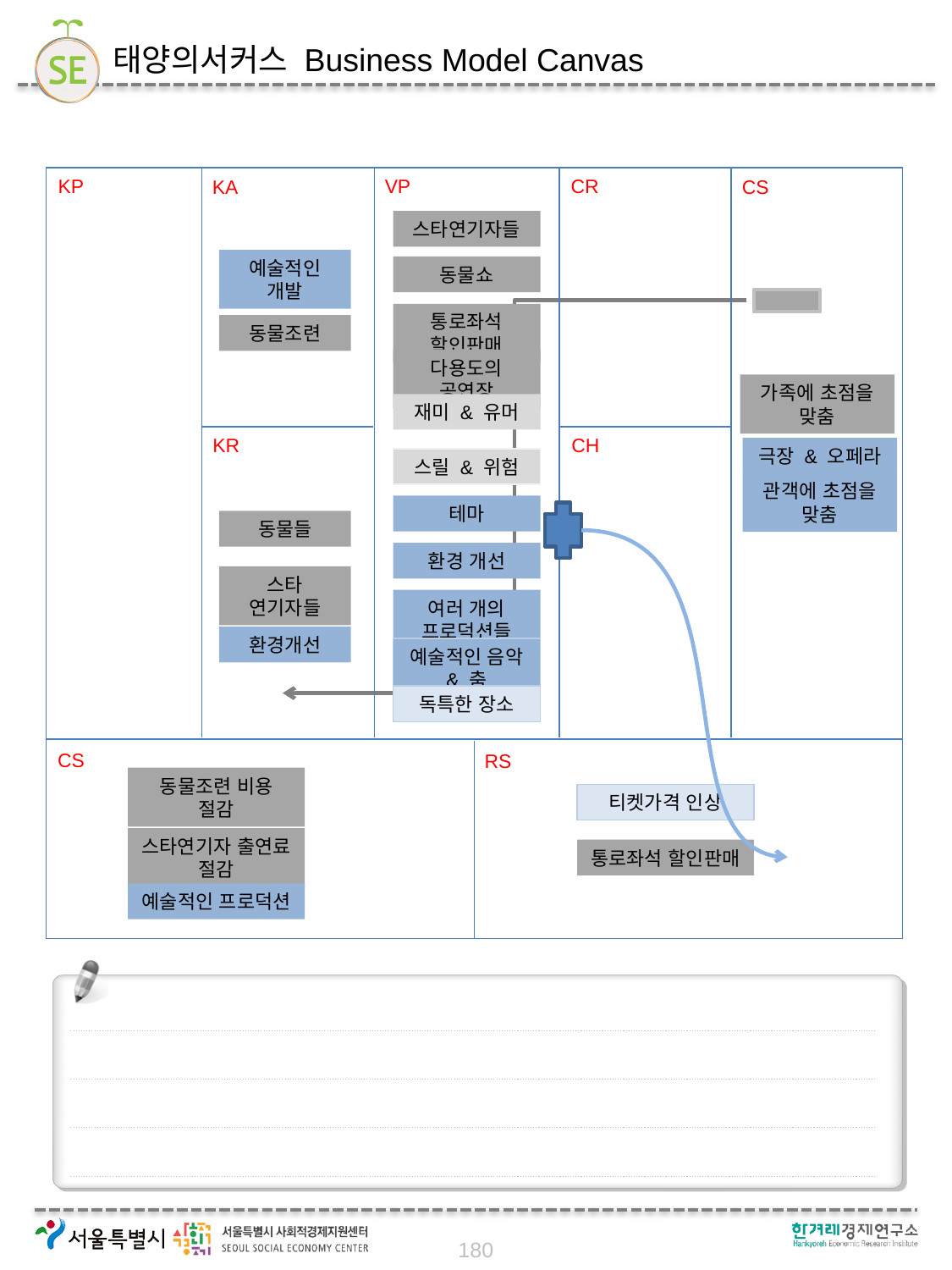

# 태양의서커스 Business Model Canvas
KP
VP
CR
KA
CS
KR
CH
CS
RS
스타연기자들
예술적인 개발
동물쇼

통로좌석 할인판매
동물조련
다용도의 공연장
가족에 초점을 맞춤
재미 & 유머
극장 & 오페라
스릴 & 위험
관객에 초점을 맞춤
테마

동물들
환경 개선
스타 연기자들
여러 개의 프로덕션들
환경개선
예술적인 음악 & 춤
독특한 장소
동물조련 비용 절감
티켓가격 인상
스타연기자 출연료 절감
통로좌석 할인판매
예술적인 프로덕션
180